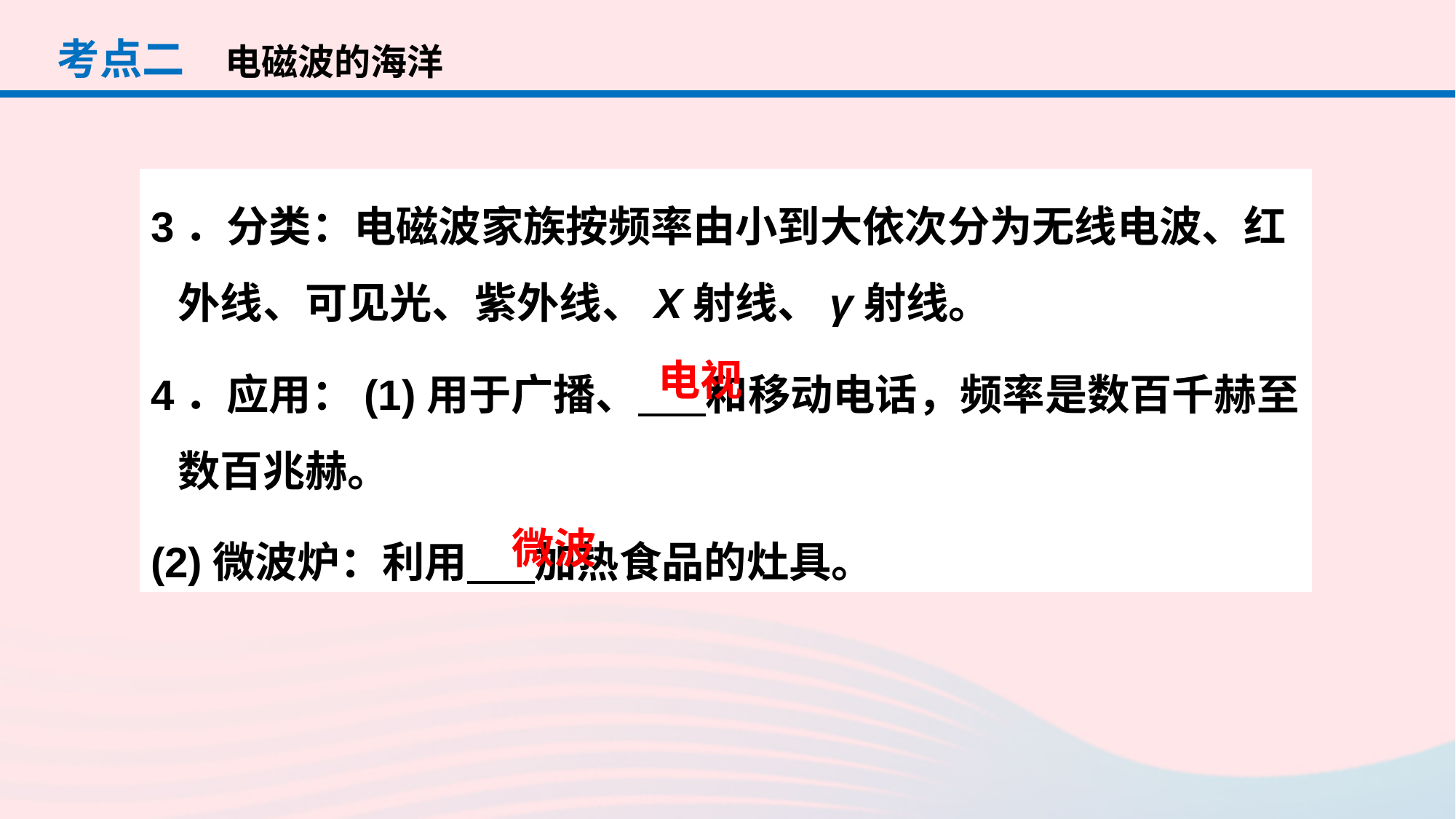

考点二
电磁波的海洋
3．分类：电磁波家族按频率由小到大依次分为无线电波、红外线、可见光、紫外线、X射线、γ射线。
4．应用：(1)用于广播、       和移动电话，频率是数百千赫至数百兆赫。
(2)微波炉：利用       加热食品的灶具。
电视
微波